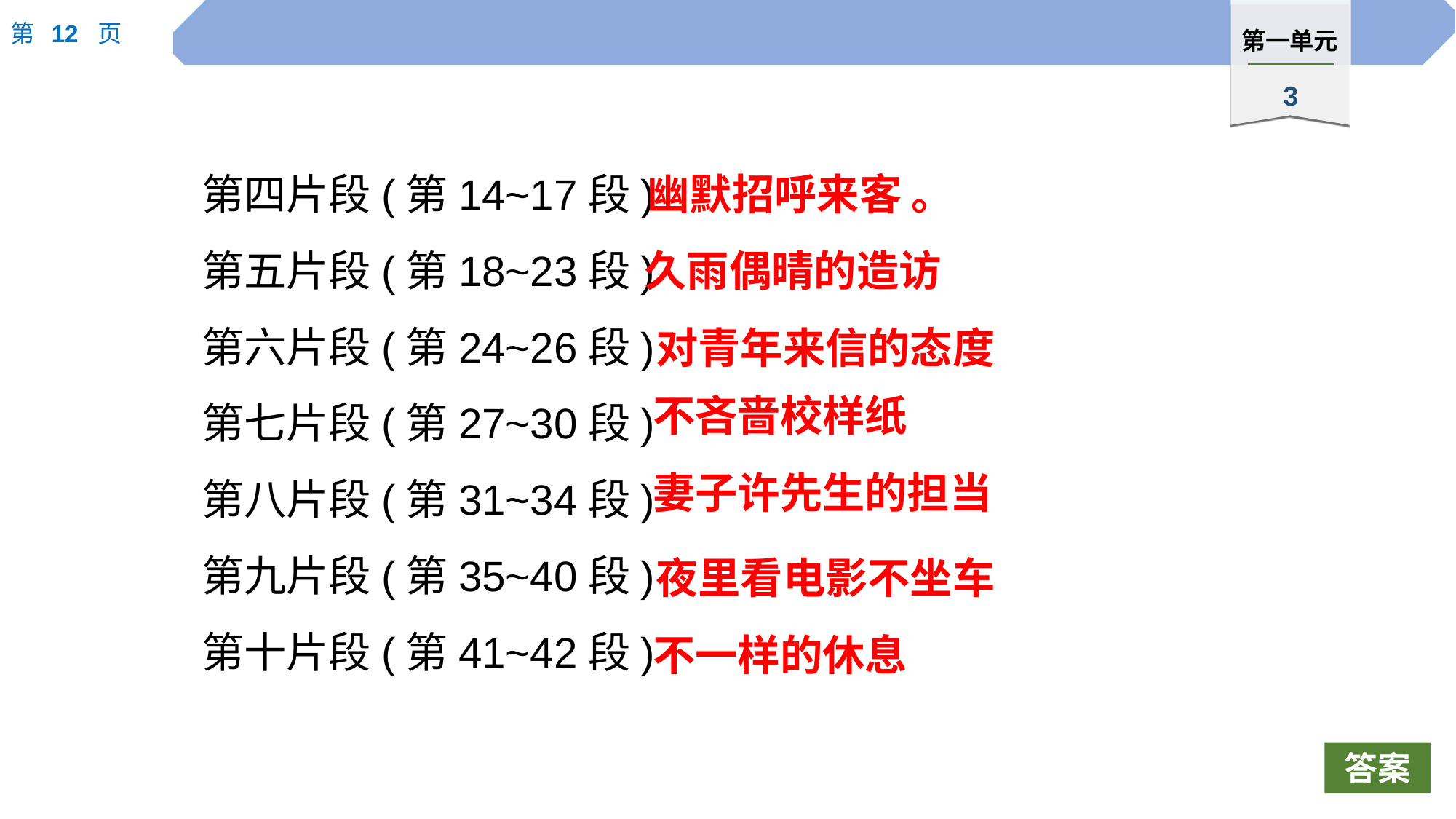

第四片段(第14~17段)
第五片段(第18~23段)
第六片段(第24~26段)
第七片段(第27~30段)
第八片段(第31~34段)
第九片段(第35~40段)
第十片段(第41~42段)
幽默招呼来客 。
久雨偶晴的造访
对青年来信的态度
不吝啬校样纸
妻子许先生的担当
夜里看电影不坐车
不一样的休息
答案